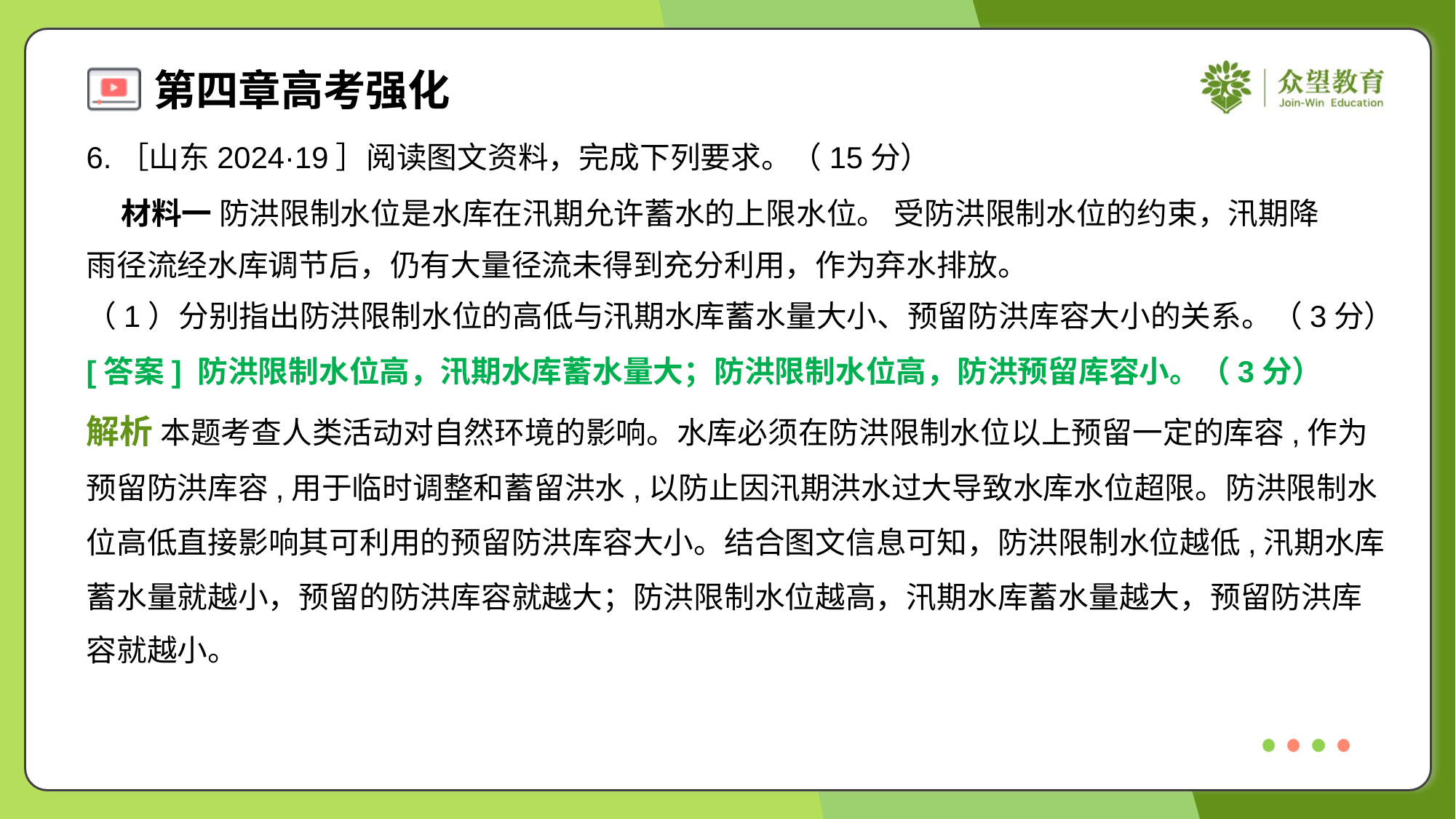

6.［山东2024·19］阅读图文资料，完成下列要求。（15分）
    材料一 防洪限制水位是水库在汛期允许蓄水的上限水位。 受防洪限制水位的约束，汛期降
雨径流经水库调节后，仍有大量径流未得到充分利用，作为弃水排放。
（1）分别指出防洪限制水位的高低与汛期水库蓄水量大小、预留防洪库容大小的关系。（3分）
[答案] 防洪限制水位高，汛期水库蓄水量大；防洪限制水位高，防洪预留库容小。（3分）
解析 本题考查人类活动对自然环境的影响。水库必须在防洪限制水位以上预留一定的库容,作为
预留防洪库容,用于临时调整和蓄留洪水,以防止因汛期洪水过大导致水库水位超限。防洪限制水
位高低直接影响其可利用的预留防洪库容大小。结合图文信息可知，防洪限制水位越低,汛期水库
蓄水量就越小，预留的防洪库容就越大；防洪限制水位越高，汛期水库蓄水量越大，预留防洪库
容就越小。